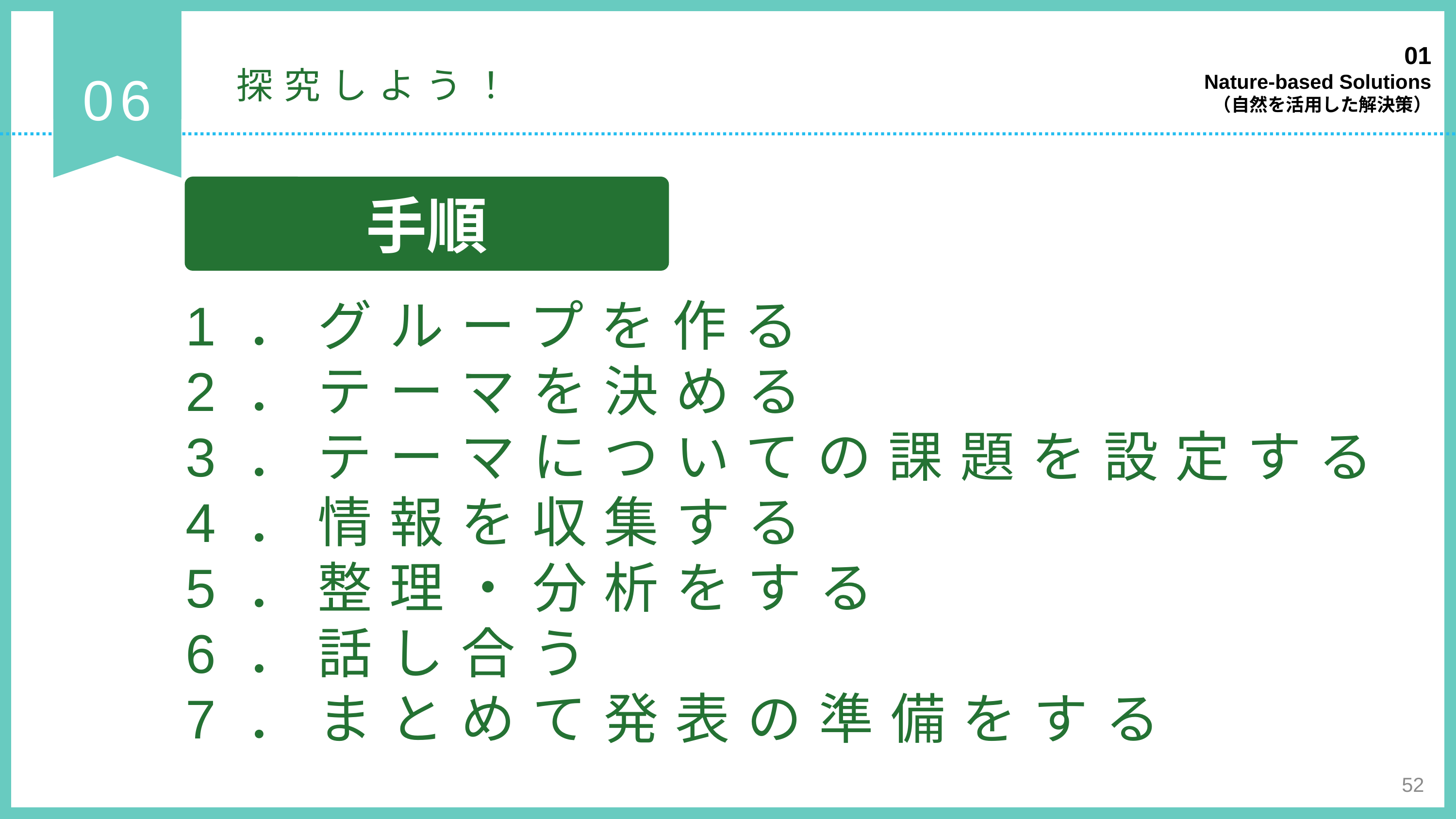

01
Nature-based Solutions
（自然を活用した解決策）
06
探究しよう！

手順
1．グループを作る
2．テーマを決める
3．テーマについての課題を設定する
4．情報を収集する
5．整理・分析をする
6．話し合う
7．まとめて発表の準備をする
52